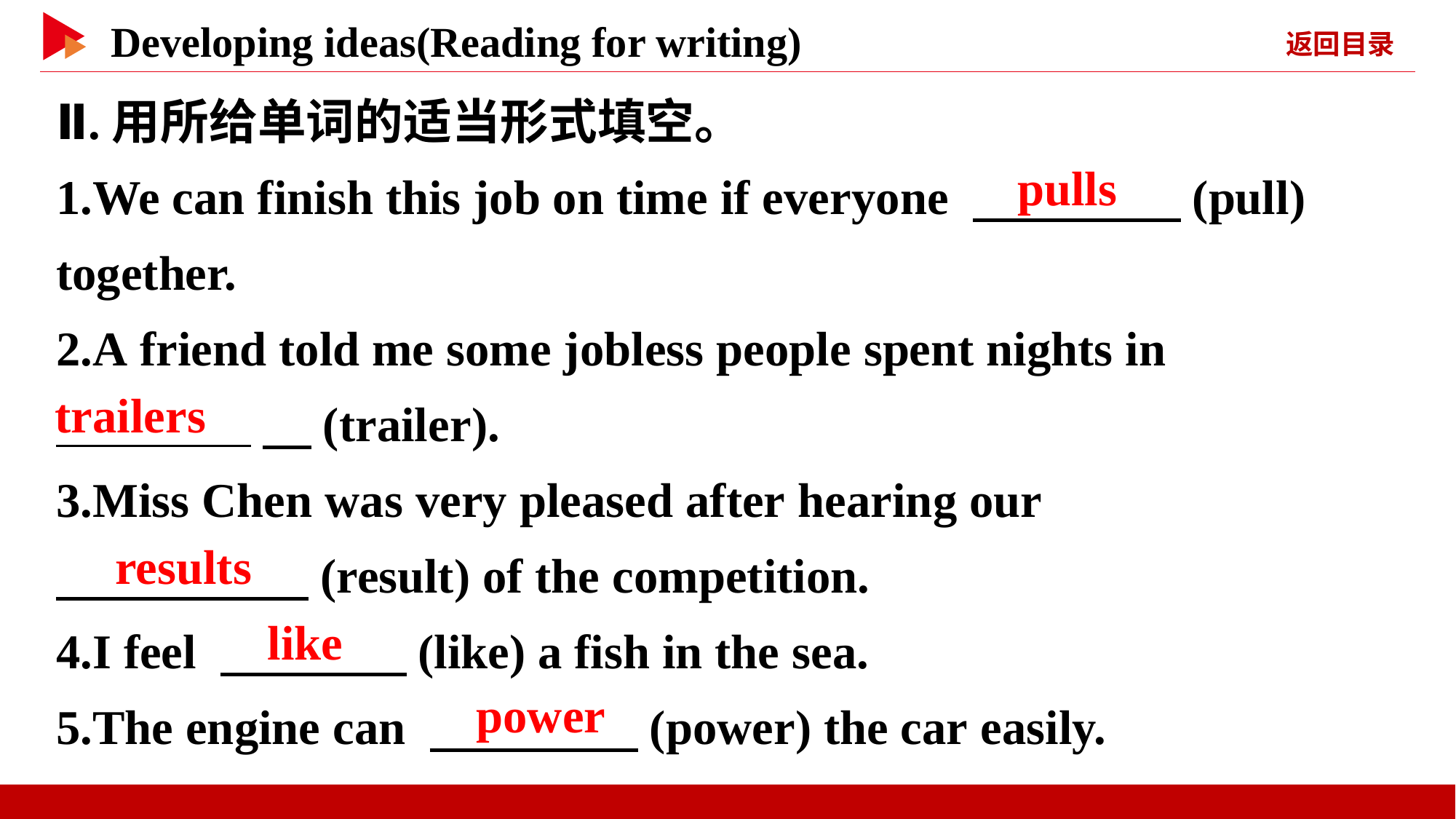

Ⅱ.用所给单词的适当形式填空。
1.We can finish this job on time if everyone 　          　(pull) together.
2.A friend told me some jobless people spent nights in
                　(trailer).
3.Miss Chen was very pleased after hearing our
　              　(result) of the competition.
4.I feel 　        　(like) a fish in the sea.
5.The engine can 　          　(power) the car easily.
　pulls
trailers
　results
　like
　power